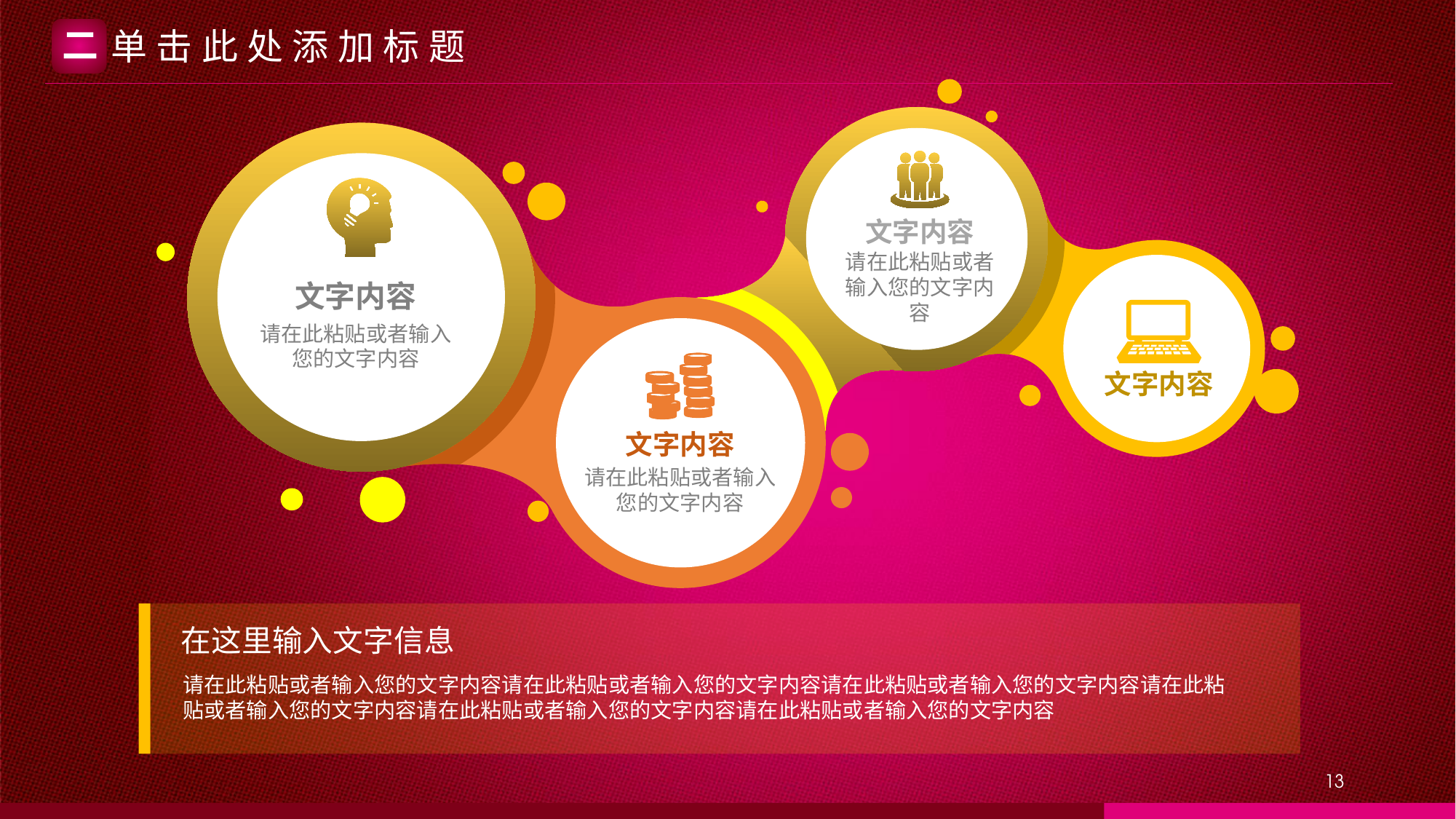

二
单击此处添加标题

文字内容
请在此粘贴或者输入您的文字内容
文字内容
请在此粘贴或者输入您的文字内容

文字内容

文字内容
请在此粘贴或者输入您的文字内容

请在此粘贴或者输入您的文字内容请在此粘贴或者输入您的文字内容请在此粘贴或者输入您的文字内容请在此粘贴或者输入您的文字内容请在此粘贴或者输入您的文字内容请在此粘贴或者输入您的文字内容
在这里输入文字信息

13